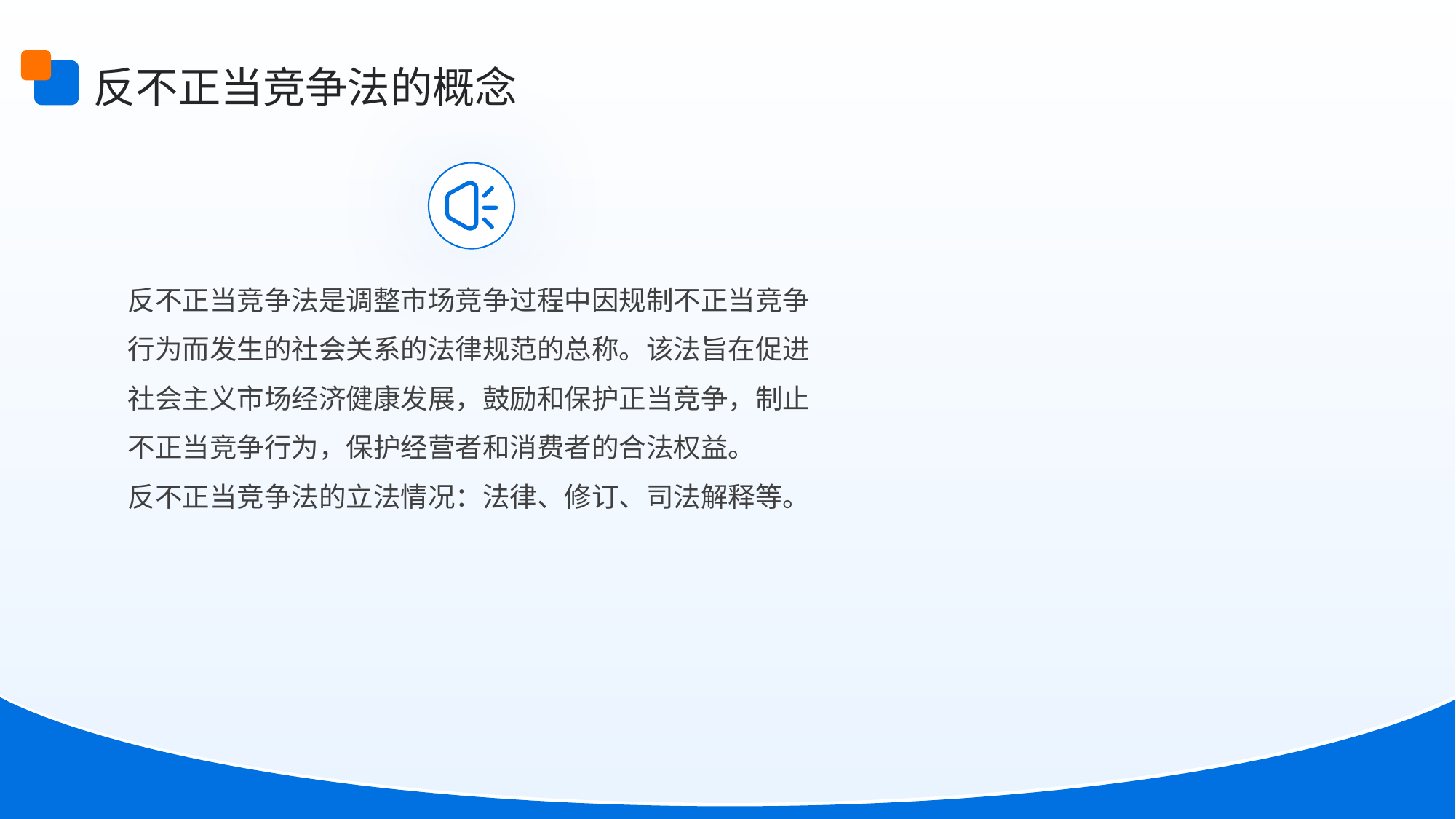

反不正当竞争法的概念

反不正当竞争法是调整市场竞争过程中因规制不正当竞争行为而发生的社会关系的法律规范的总称。该法旨在促进社会主义市场经济健康发展，鼓励和保护正当竞争，制止不正当竞争行为，保护经营者和消费者的合法权益。
反不正当竞争法的立法情况：法律、修订、司法解释等。